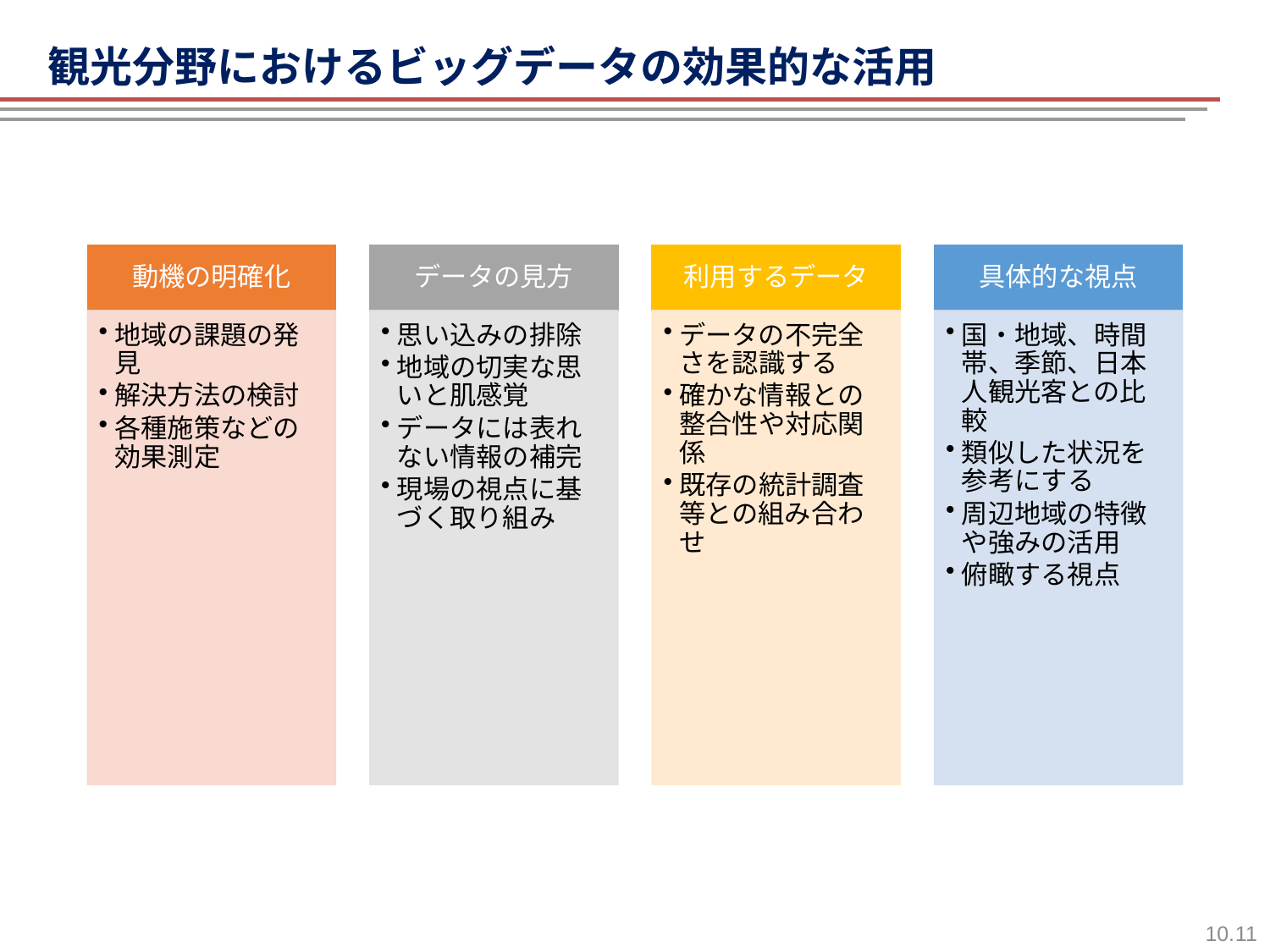

観光分野におけるビッグデータの効果的な活用
# 観光分野におけるビッグデータの効果的な活用

動機の明確化
地域の課題の発見
解決方法の検討
各種施策などの効果測定
データの見方
思い込みの排除
地域の切実な思いと肌感覚
データには表れない情報の補完
現場の視点に基づく取り組み
利用するデータ
データの不完全さを認識する
確かな情報との整合性や対応関係
既存の統計調査等との組み合わせ
具体的な視点
国・地域、時間帯、季節、日本人観光客との比較
類似した状況を参考にする
周辺地域の特徴や強みの活用
俯瞰する視点
11